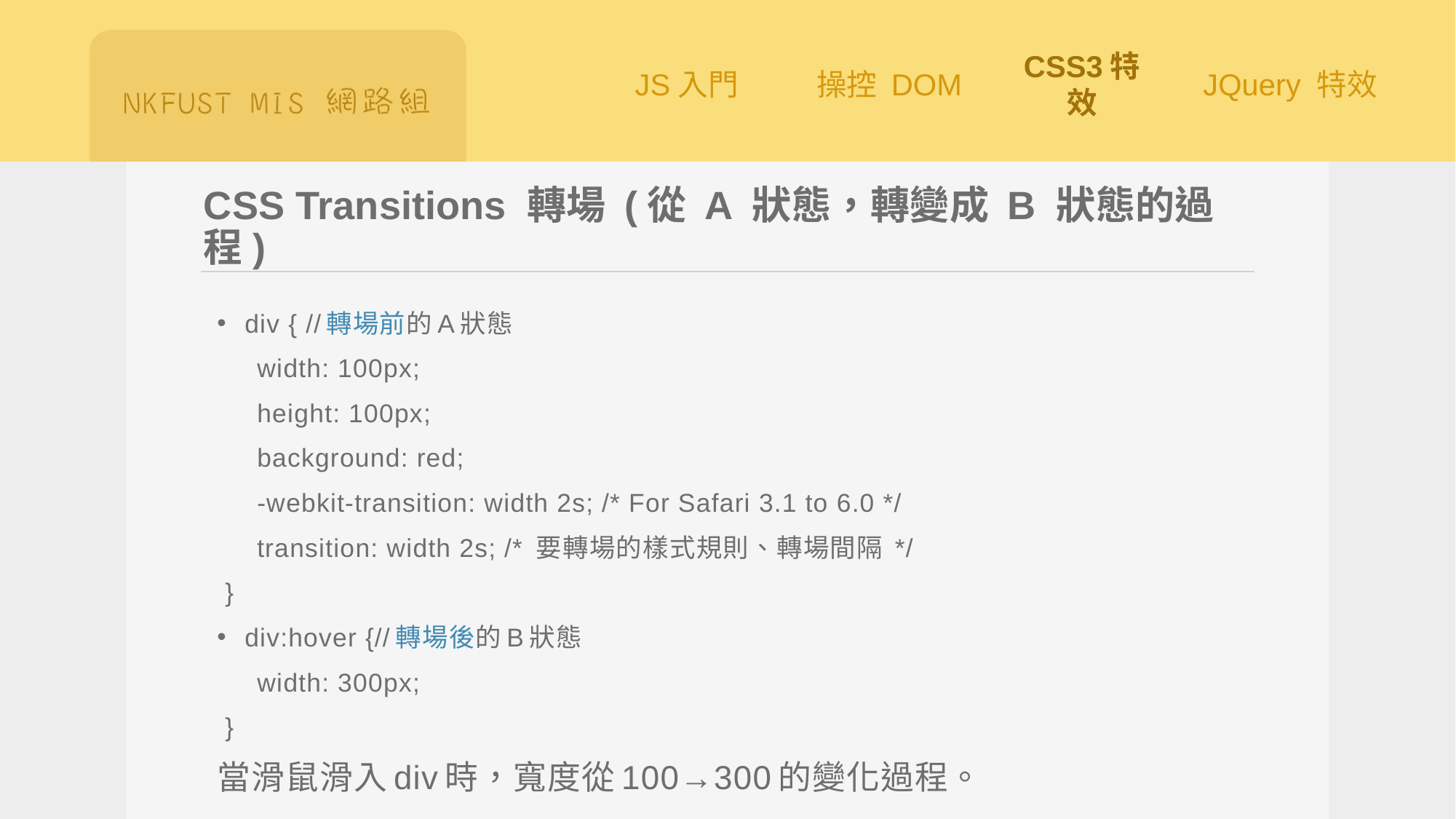

# CSS Transitions 轉場 (從 A 狀態，轉變成 B 狀態的過程)
div { //轉場前的A狀態
     width: 100px;
     height: 100px;
     background: red;
     -webkit-transition: width 2s; /* For Safari 3.1 to 6.0 */
     transition: width 2s; /* 要轉場的樣式規則、轉場間隔 */
 }
div:hover {//轉場後的B狀態
     width: 300px;
 }
當滑鼠滑入div時，寬度從100→300的變化過程。